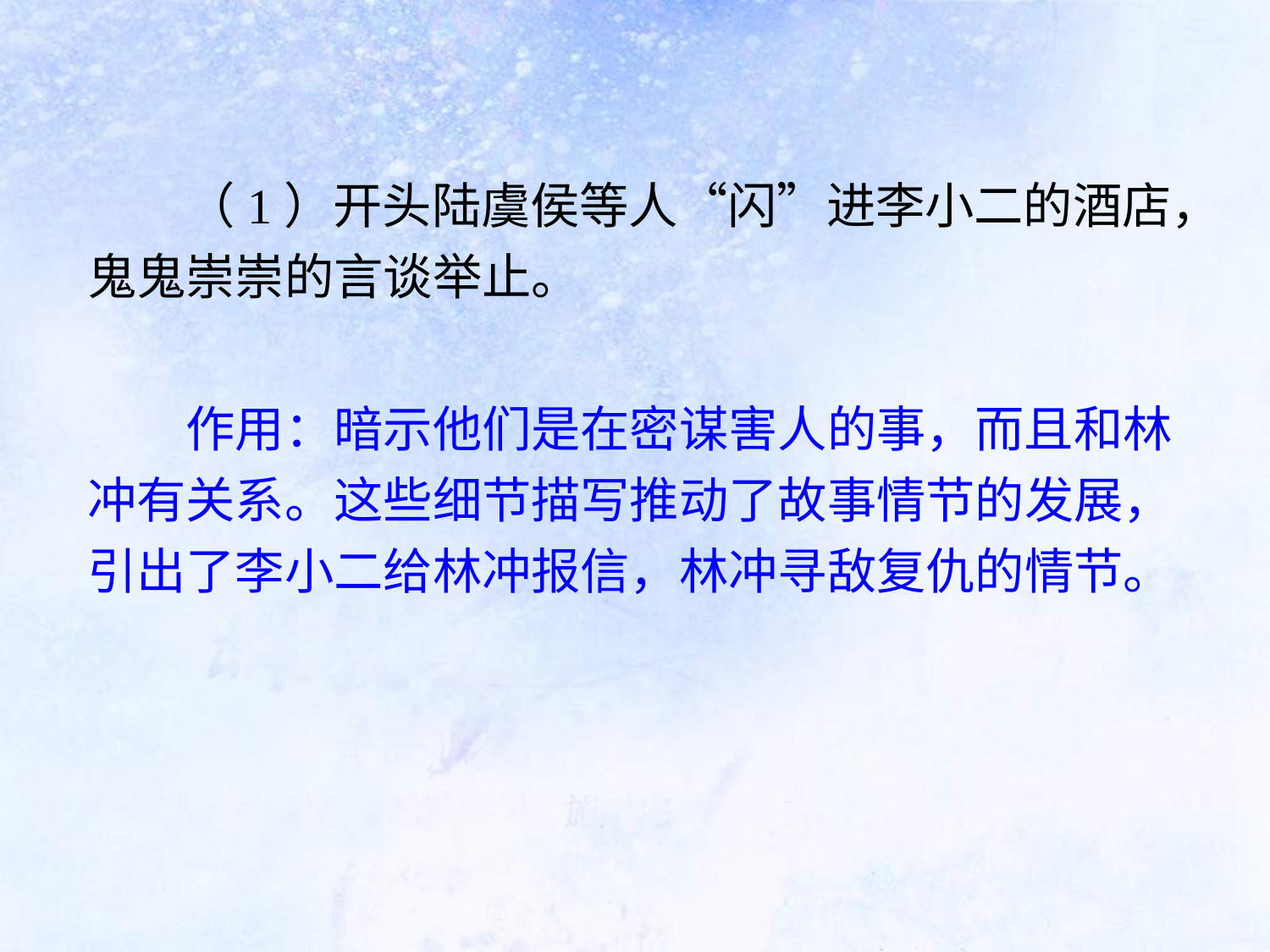

（1）开头陆虞侯等人“闪”进李小二的酒店，鬼鬼崇崇的言谈举止。

　　作用：暗示他们是在密谋害人的事，而且和林冲有关系。这些细节描写推动了故事情节的发展，引出了李小二给林冲报信，林冲寻敌复仇的情节。